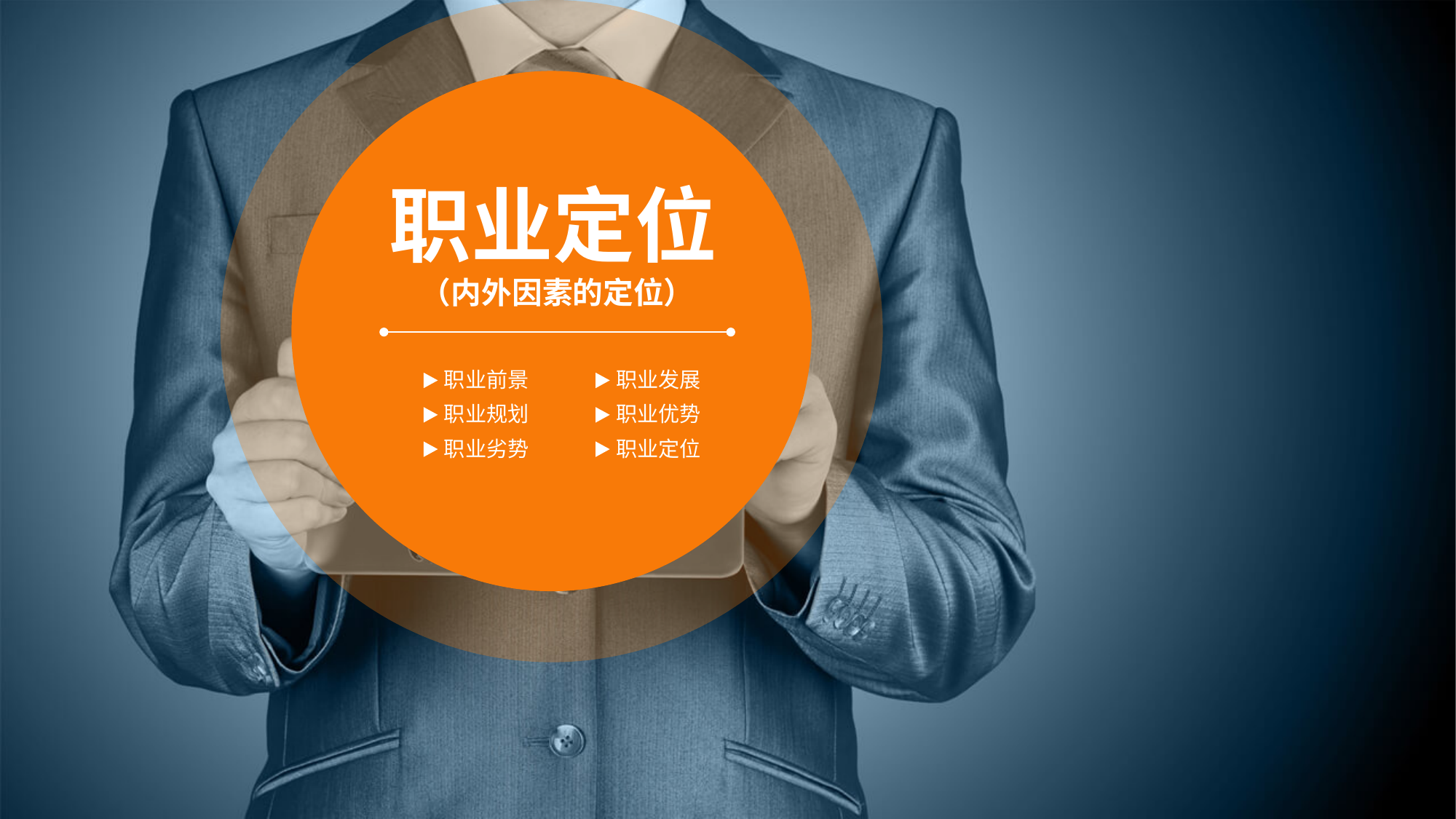

职业定位
（内外因素的定位）
职业前景

职业发展

职业规划

职业优势

职业劣势

职业定位